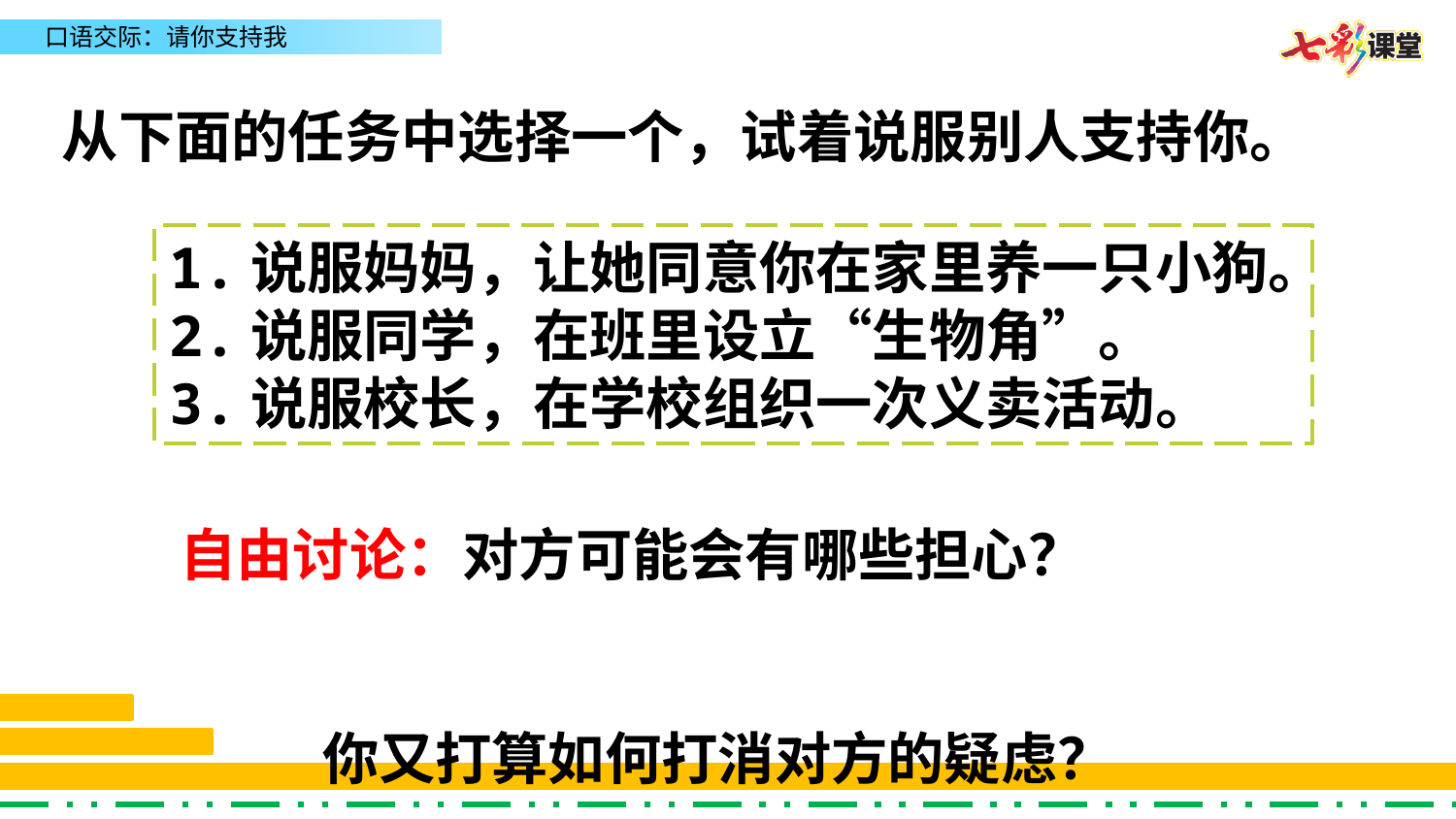

从下面的任务中选择一个，试着说服别人支持你。
1.说服妈妈，让她同意你在家里养一只小狗。
2.说服同学，在班里设立“生物角”。
3.说服校长，在学校组织一次义卖活动。
自由讨论：对方可能会有哪些担心？
          你又打算如何打消对方的疑虑？